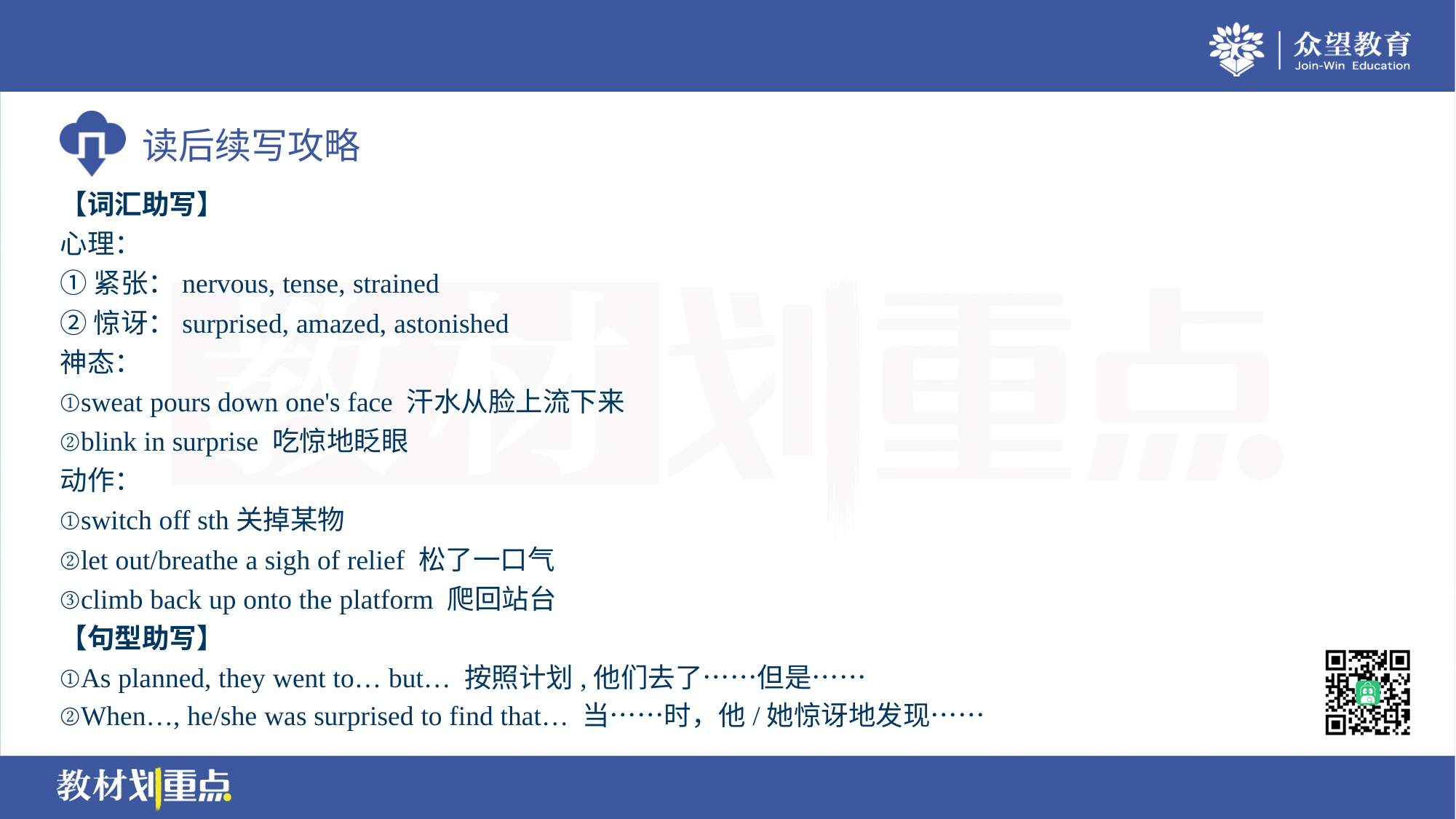

【词汇助写】
心理：
①紧张：nervous, tense, strained
②惊讶：surprised, amazed, astonished
神态：
①sweat pours down one's face 汗水从脸上流下来
②blink in surprise 吃惊地眨眼
动作：
①switch off sth关掉某物
②let out/breathe a sigh of relief 松了一口气
③climb back up onto the platform 爬回站台
【句型助写】
①As planned, they went to… but… 按照计划,他们去了……但是……
②When…, he/she was surprised to find that… 当……时，他/她惊讶地发现……